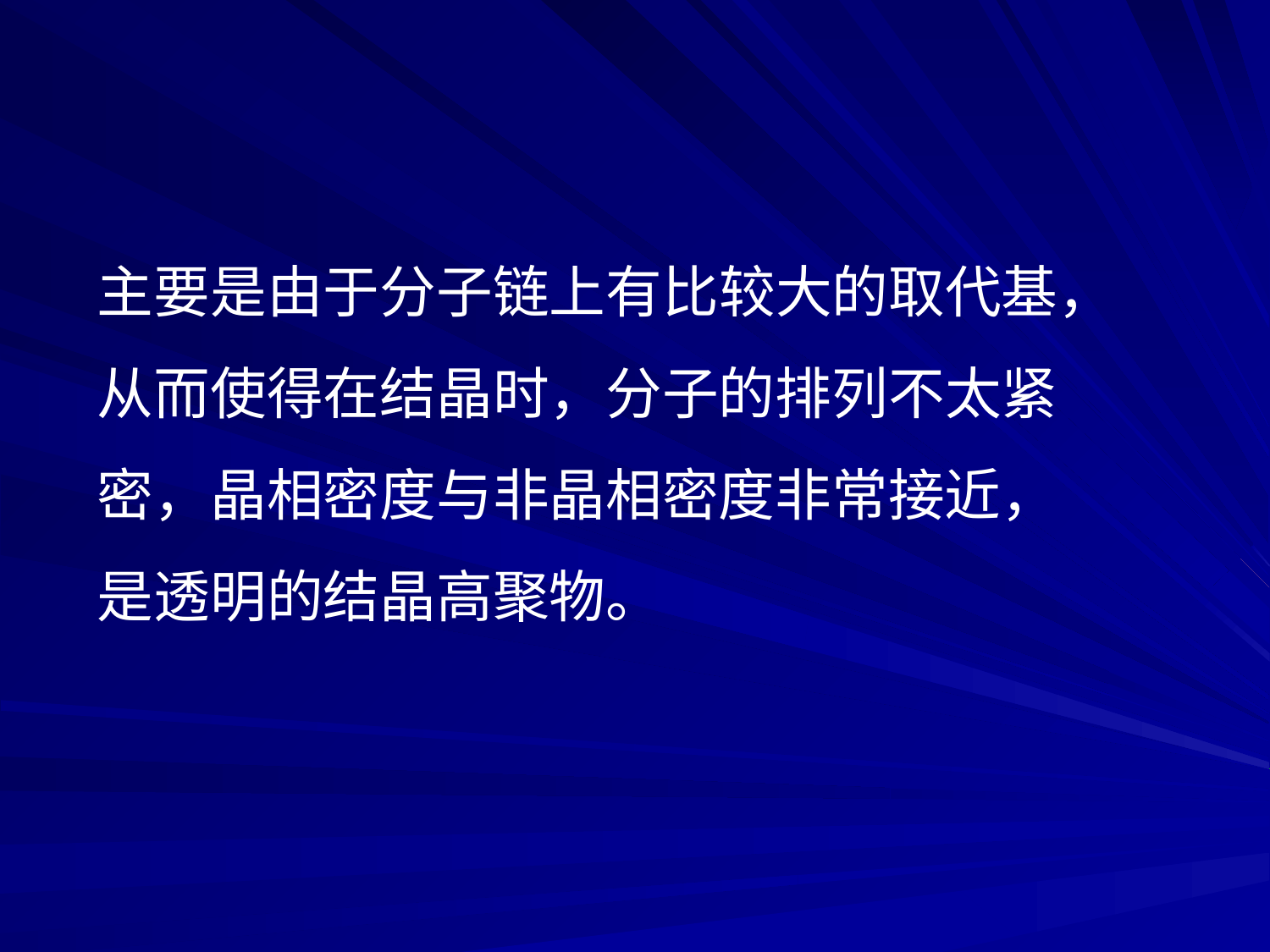

主要是由于分子链上有比较大的取代基，
从而使得在结晶时，分子的排列不太紧
密，晶相密度与非晶相密度非常接近，
是透明的结晶高聚物。